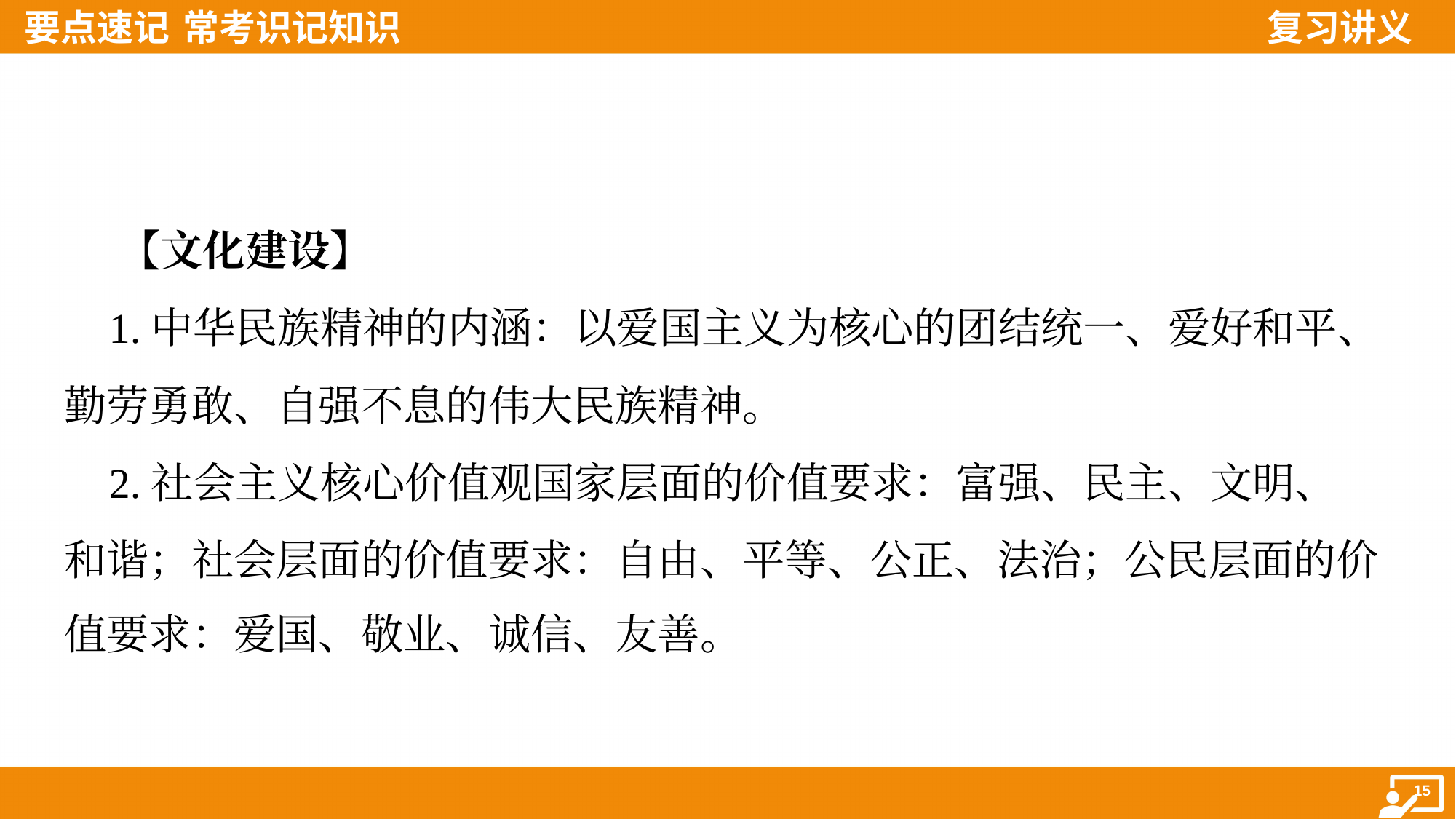

【文化建设】
    1.中华民族精神的内涵：以爱国主义为核心的团结统一、爱好和平、
勤劳勇敢、自强不息的伟大民族精神。
    2.社会主义核心价值观国家层面的价值要求：富强、民主、文明、
和谐；社会层面的价值要求：自由、平等、公正、法治；公民层面的价
值要求：爱国、敬业、诚信、友善。